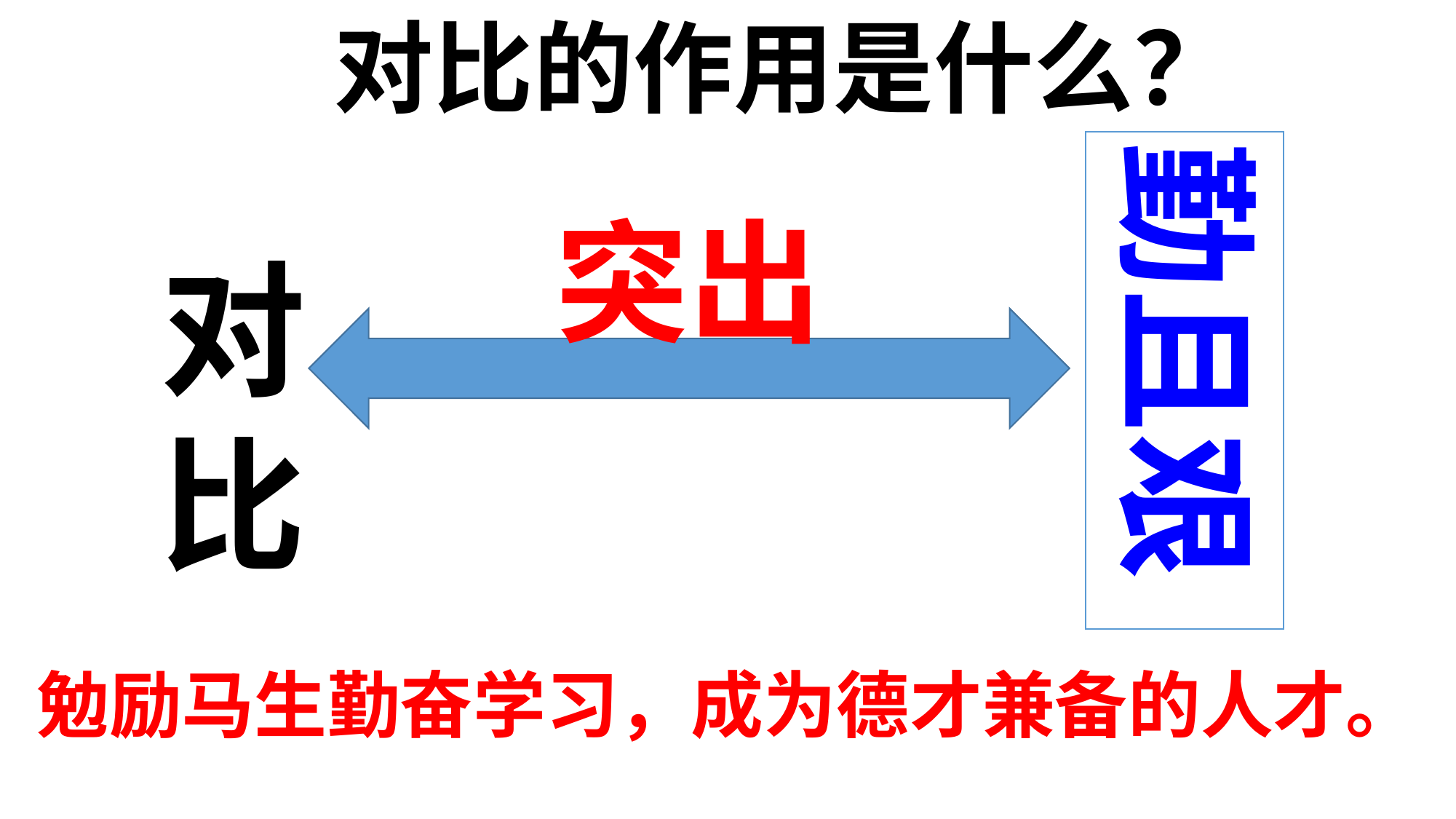

对比的作用是什么？
勤且艰
突出
对比

勉励马生勤奋学习，成为德才兼备的人才。